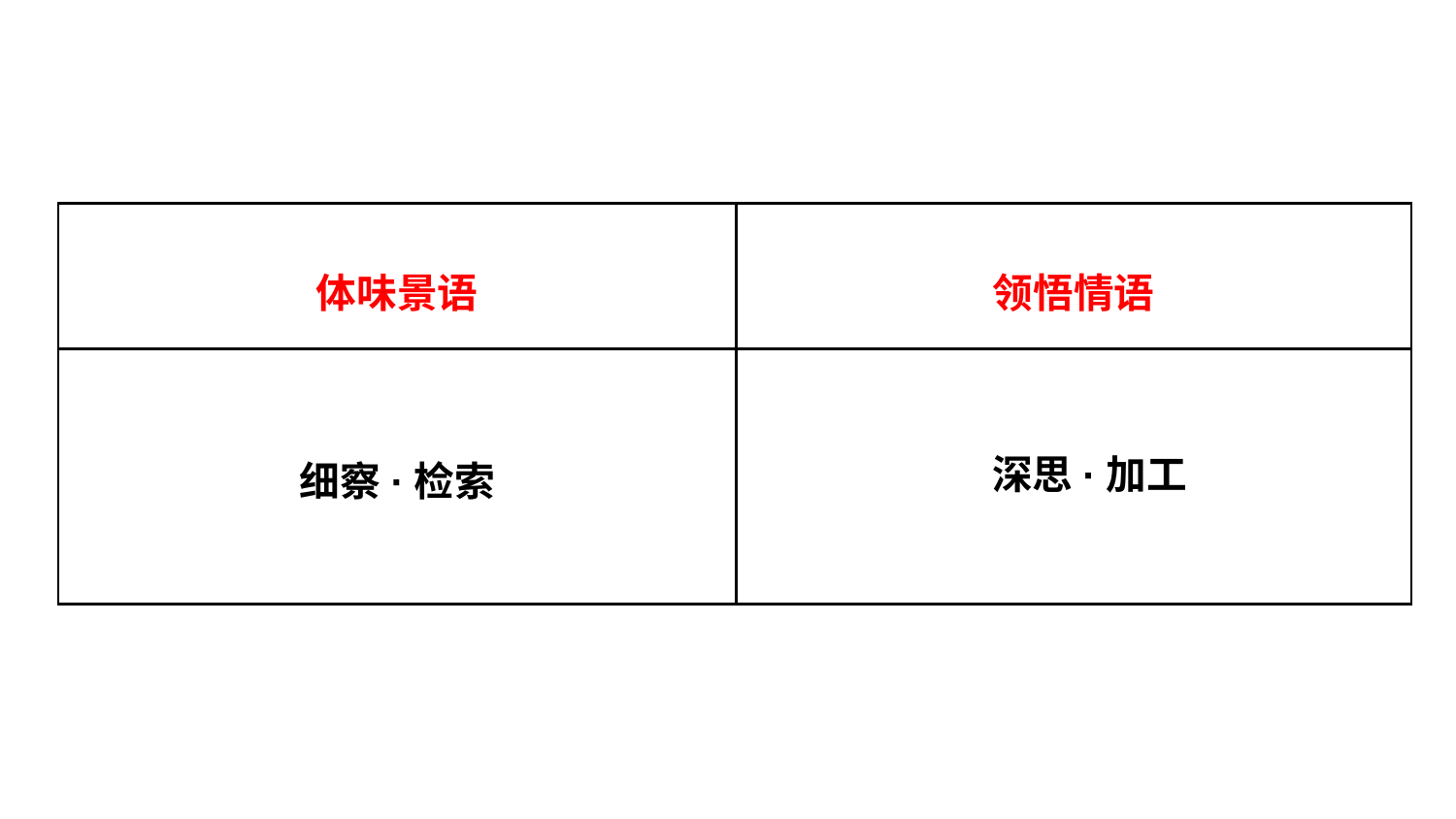

| 体味景语 | 领悟情语 |
| --- | --- |
|  |  |
深思·加工
细察·检索